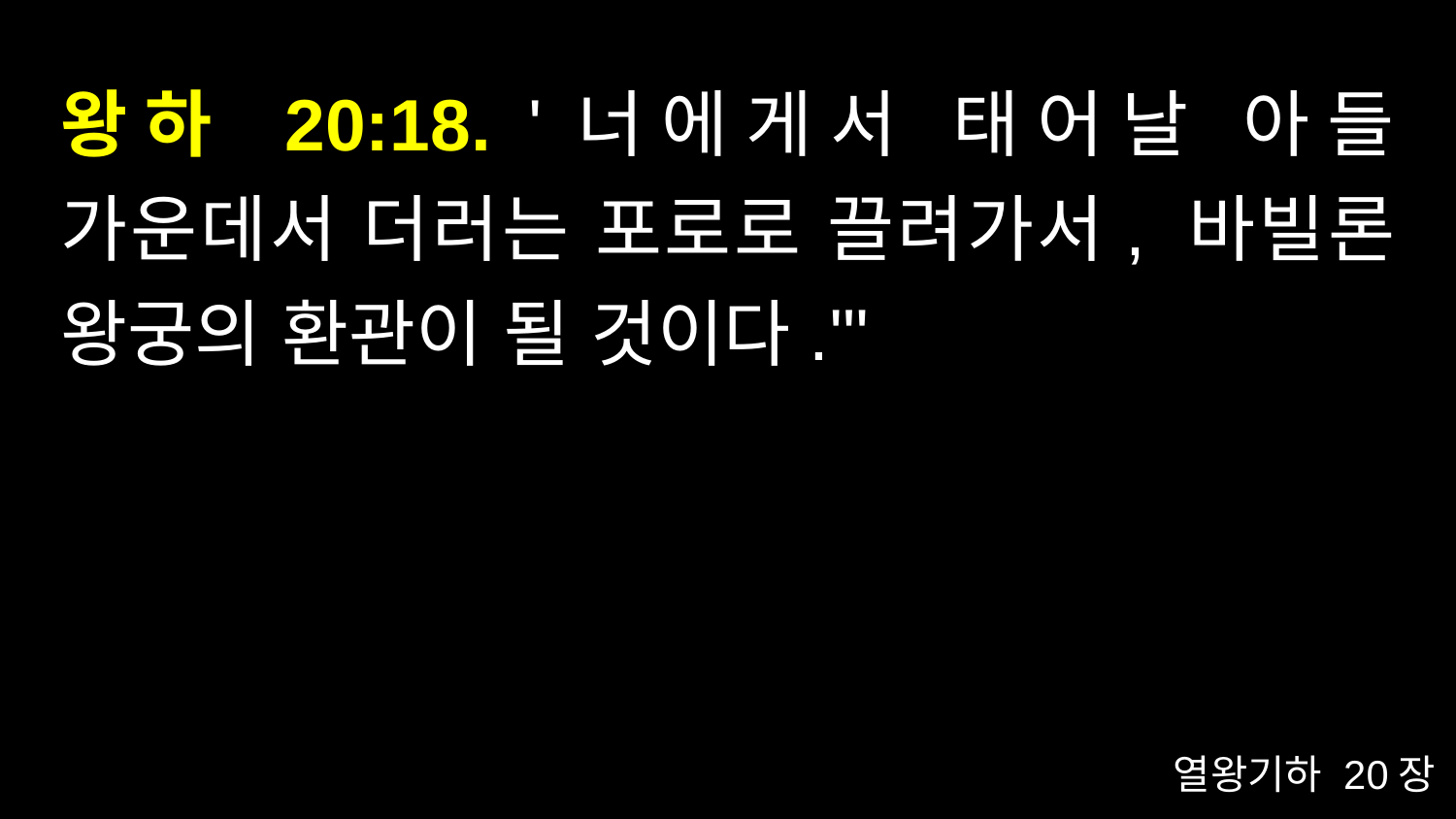

# 왕하 20:18. '너에게서 태어날 아들 가운데서 더러는 포로로 끌려가서, 바빌론 왕궁의 환관이 될 것이다.'"
열왕기하 20장